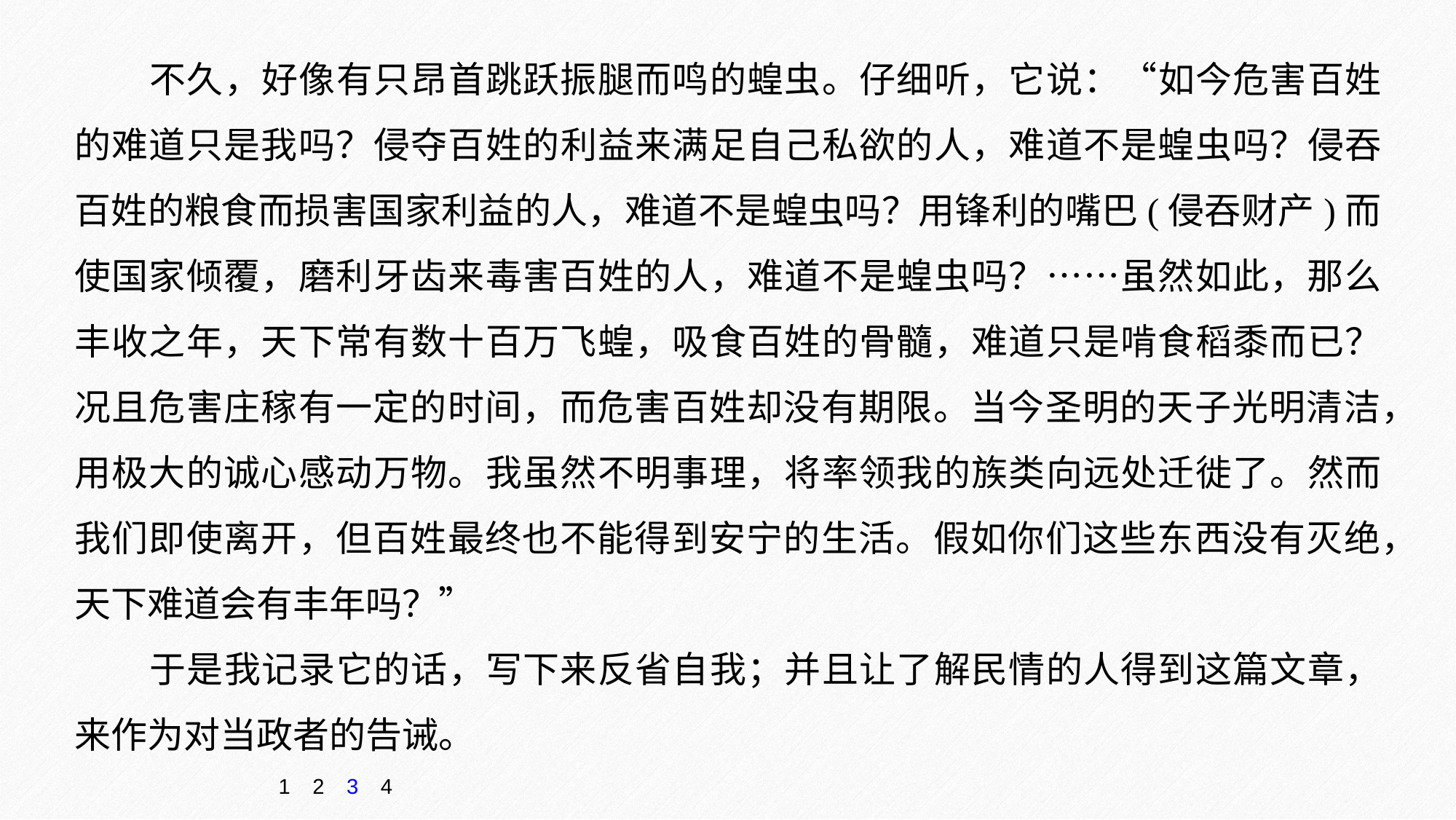

不久，好像有只昂首跳跃振腿而鸣的蝗虫。仔细听，它说：“如今危害百姓的难道只是我吗？侵夺百姓的利益来满足自己私欲的人，难道不是蝗虫吗？侵吞百姓的粮食而损害国家利益的人，难道不是蝗虫吗？用锋利的嘴巴(侵吞财产)而使国家倾覆，磨利牙齿来毒害百姓的人，难道不是蝗虫吗？……虽然如此，那么丰收之年，天下常有数十百万飞蝗，吸食百姓的骨髓，难道只是啃食稻黍而已？况且危害庄稼有一定的时间，而危害百姓却没有期限。当今圣明的天子光明清洁，用极大的诚心感动万物。我虽然不明事理，将率领我的族类向远处迁徙了。然而我们即使离开，但百姓最终也不能得到安宁的生活。假如你们这些东西没有灭绝，天下难道会有丰年吗？”
于是我记录它的话，写下来反省自我；并且让了解民情的人得到这篇文章，来作为对当政者的告诫。
1
2
3
4